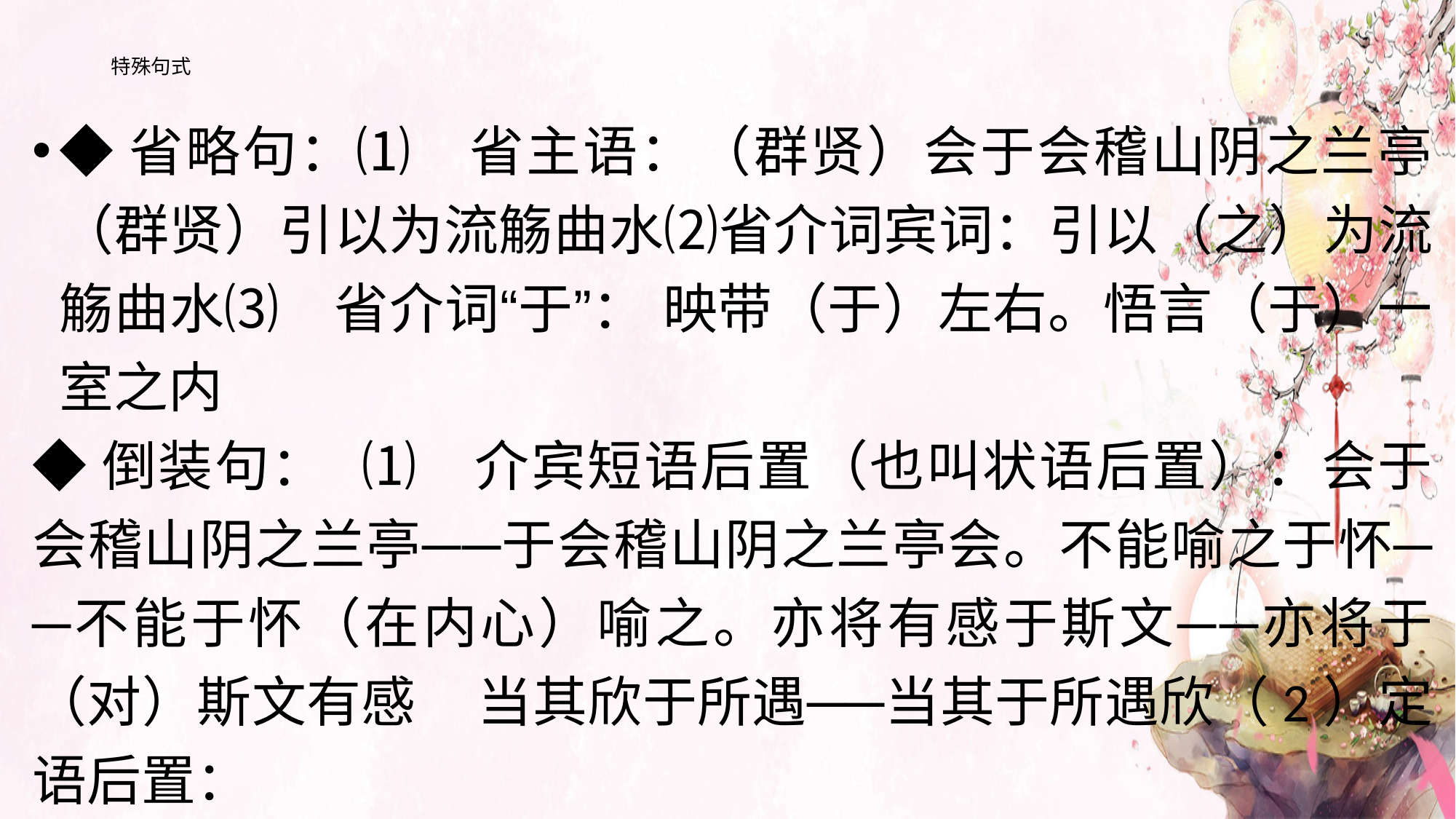

# 特殊句式
◆省略句：⑴　省主语：（群贤）会于会稽山阴之兰亭（群贤）引以为流觞曲水⑵省介词宾词：引以（之）为流觞曲水⑶　省介词“于”： 映带（于）左右。悟言（于）一室之内
◆倒装句：  ⑴　介宾短语后置（也叫状语后置）：会于会稽山阴之兰亭──于会稽山阴之兰亭会。不能喻之于怀──不能于怀（在内心）喻之。亦将有感于斯文──亦将于（对）斯文有感    当其欣于所遇──当其于所遇欣（2）定语后置：
    虽无管弦之盛──虽无盛之管弦